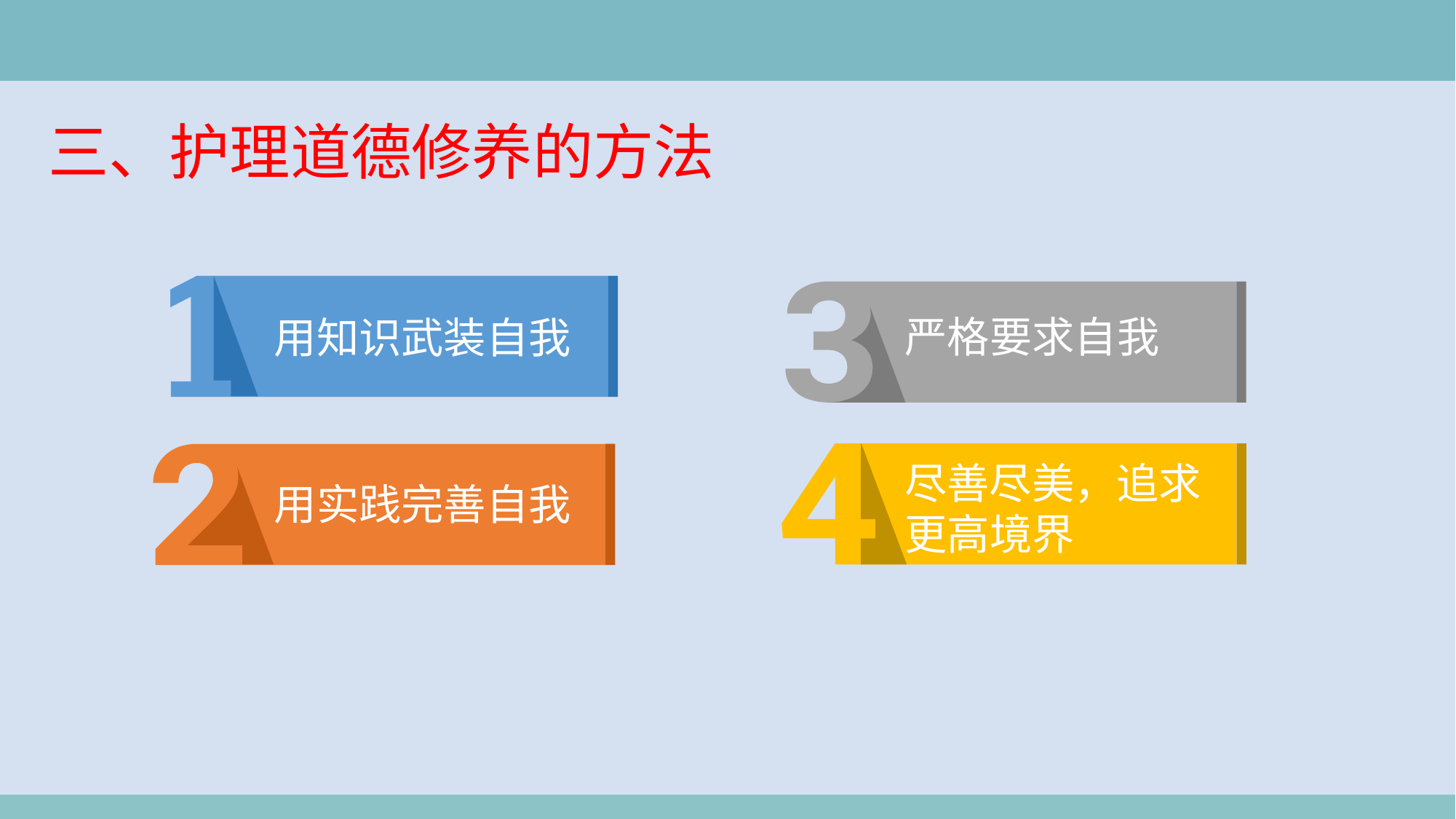

三、护理道德修养的方法

用知识武装自我

严格要求自我

尽善尽美，追求更高境界

用实践完善自我